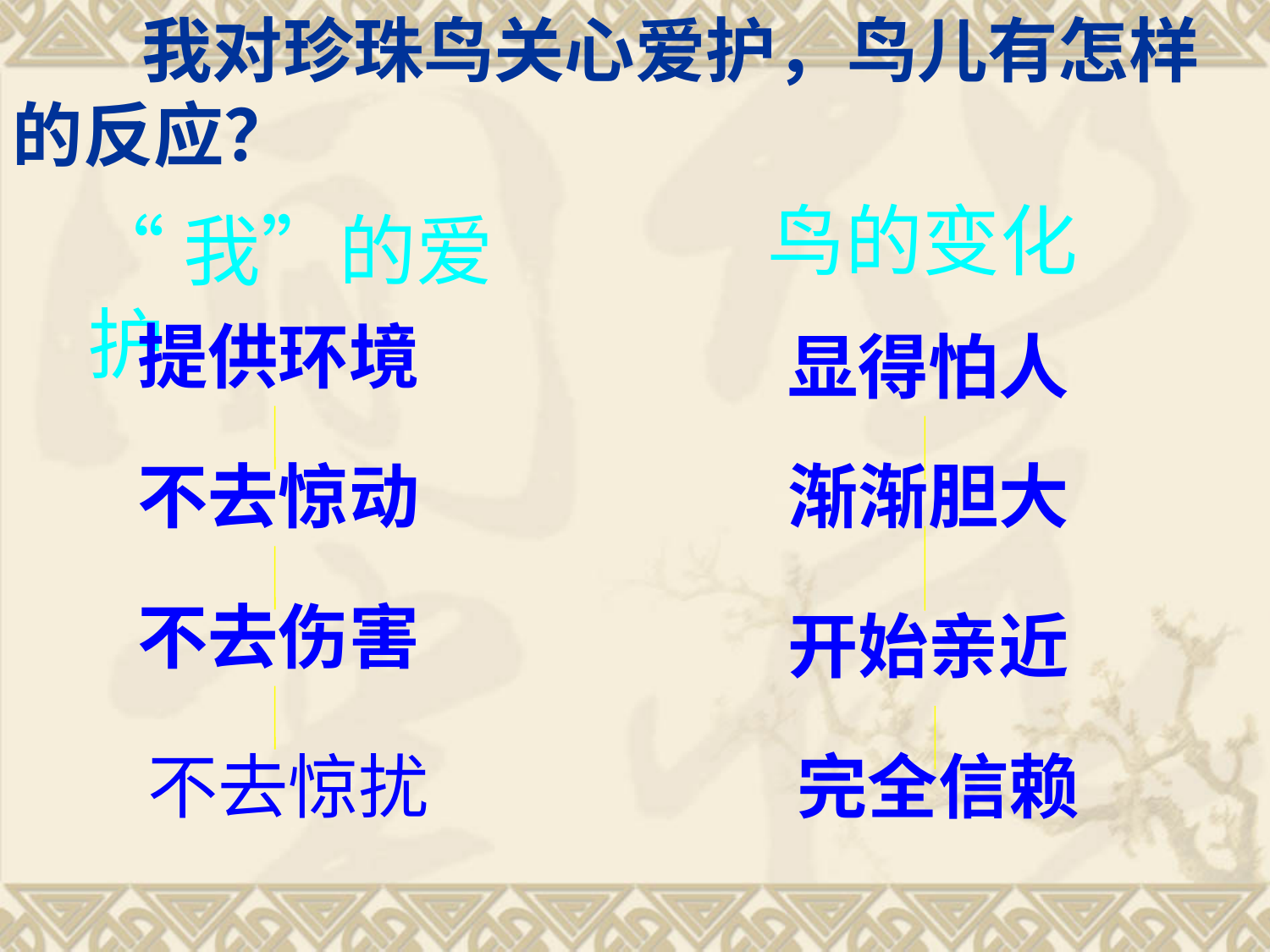

我对珍珠鸟关心爱护，鸟儿有怎样的反应？
鸟的变化
“我”的爱护
提供环境
显得怕人

不去惊动
渐渐胆大

不去伤害
开始亲近

不去惊扰
完全信赖